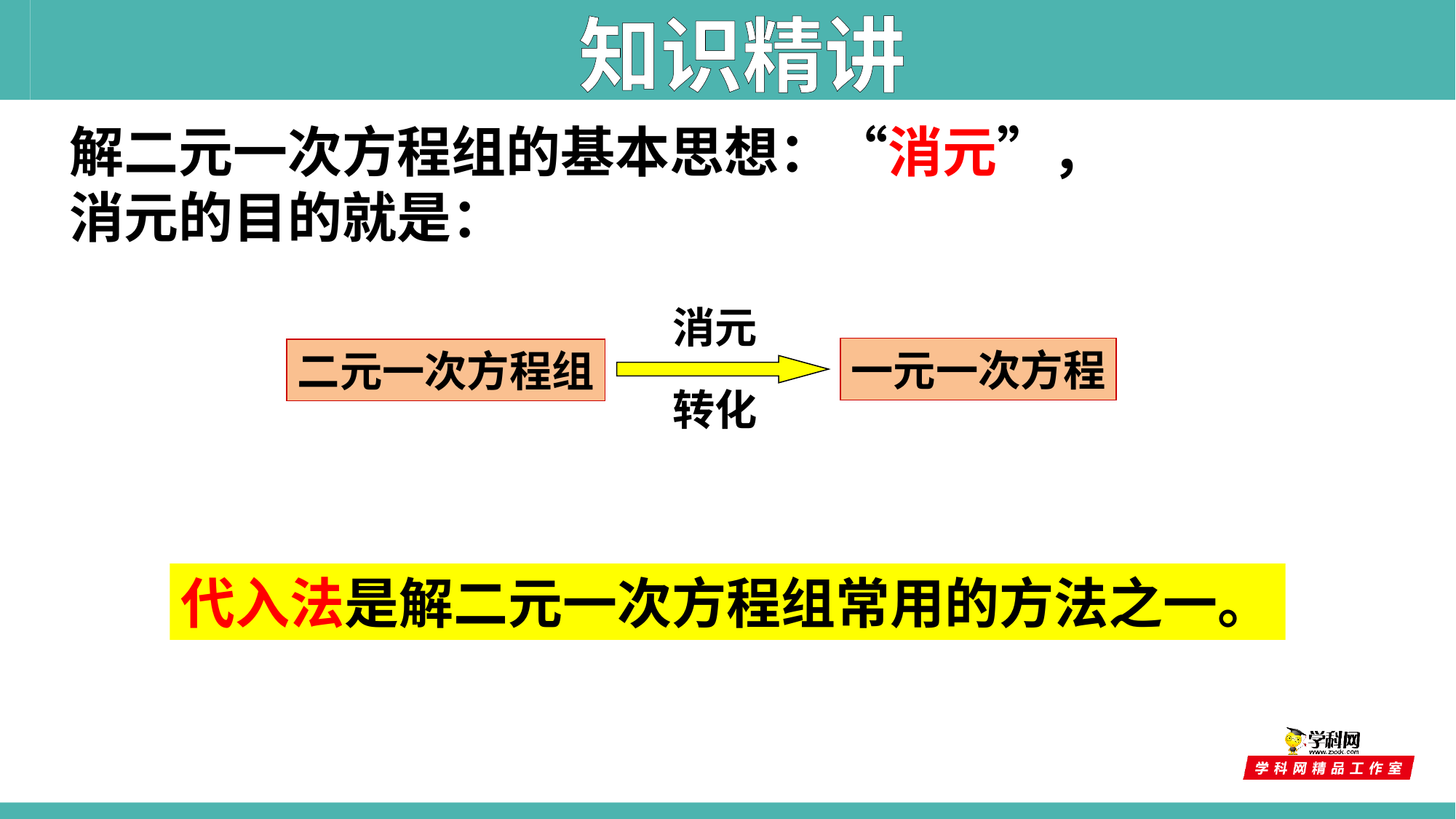

知识精讲
解二元一次方程组的基本思想：“消元”，
消元的目的就是：
消元
一元一次方程
二元一次方程组

转化
代入法是解二元一次方程组常用的方法之一。